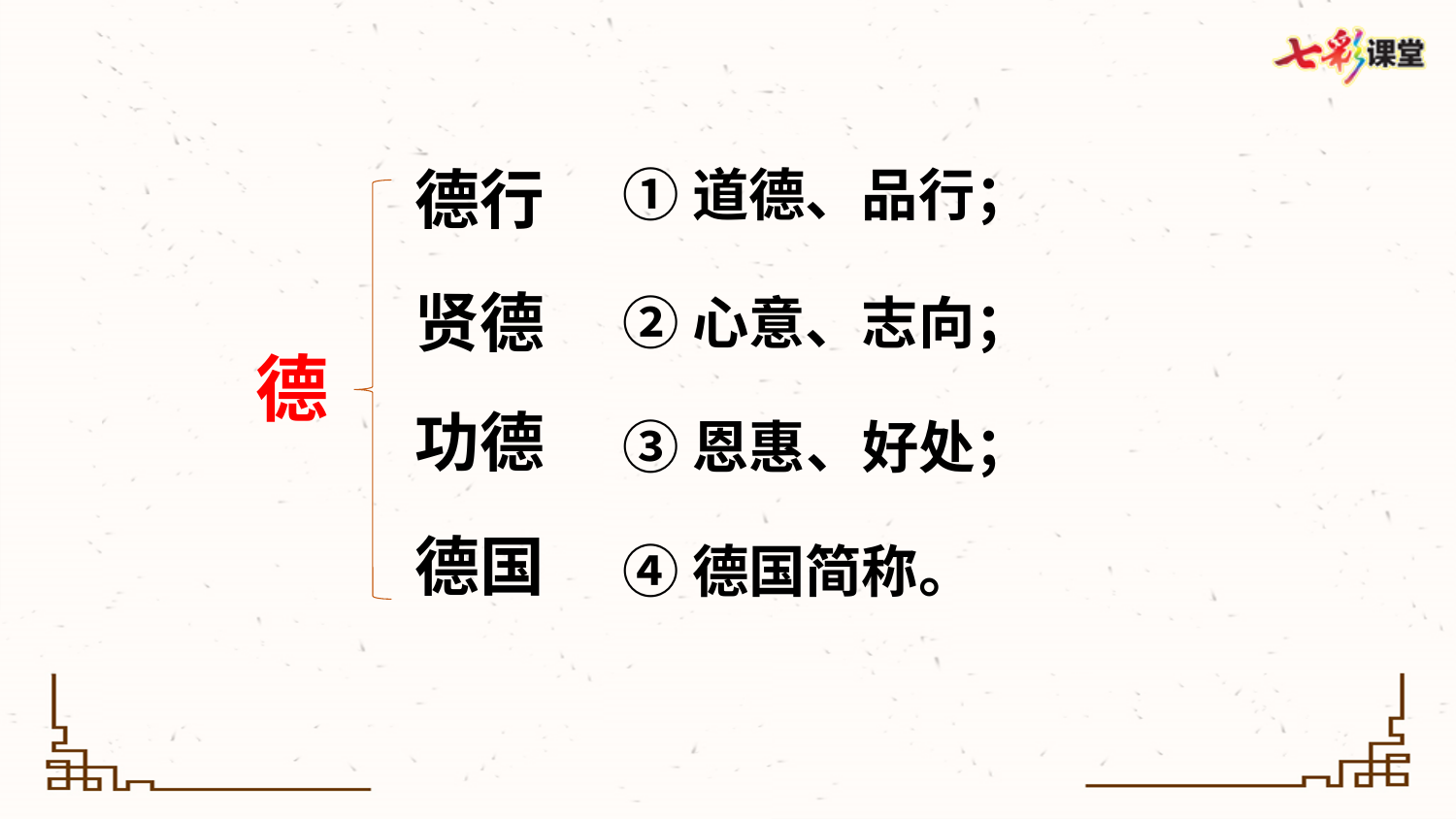

德行
①道德、品行；

贤德
②心意、志向；
德
功德
③恩惠、好处；
德国
④德国简称。